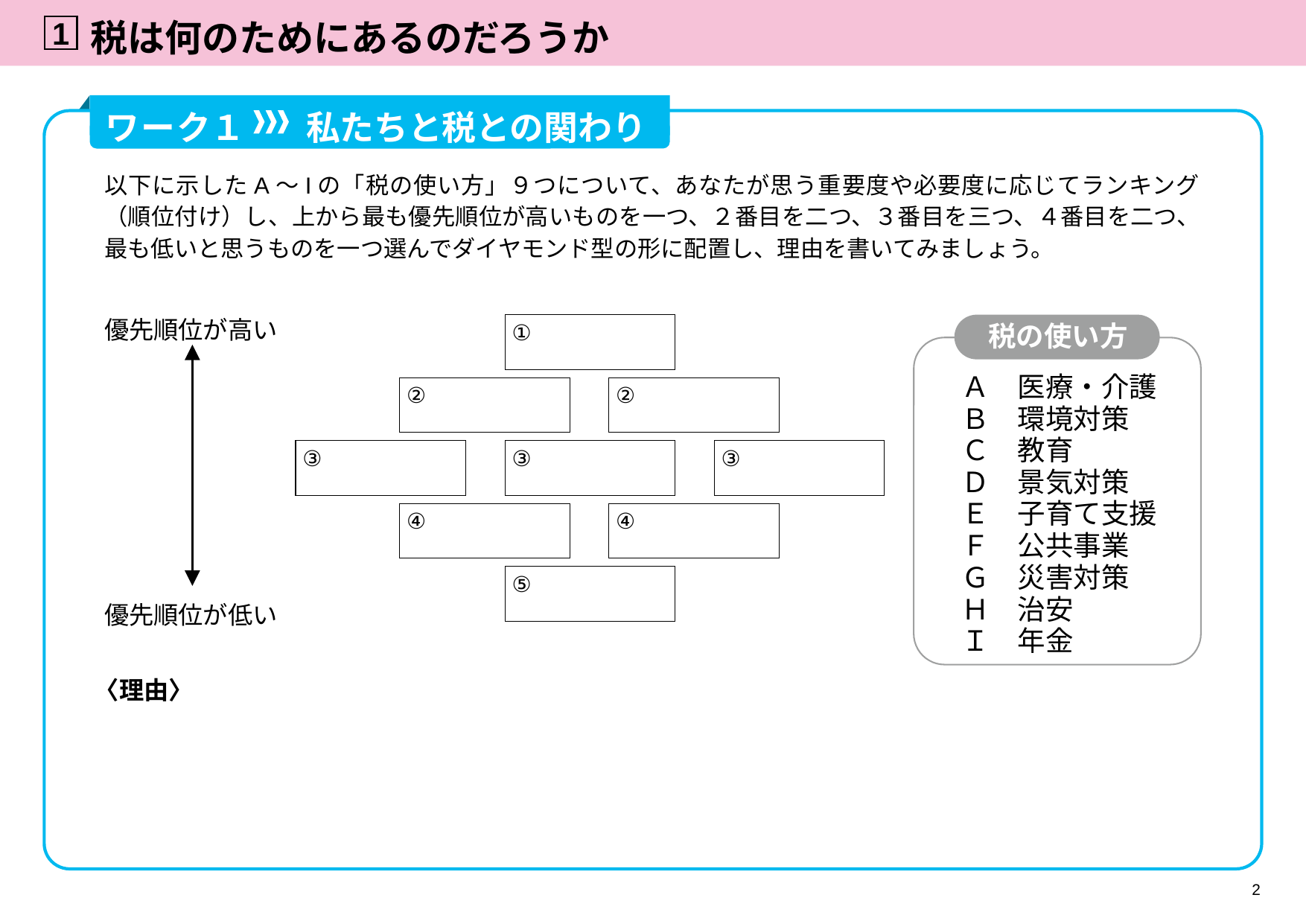

1
# 税は何のためにあるのだろうか

ワーク１
私たちと税との関わり

以下に示したA〜Iの「税の使い方」９つについて、あなたが思う重要度や必要度に応じてランキング（順位付け）し、上から最も優先順位が高いものを一つ、２番目を二つ、３番目を三つ、４番目を二つ、最も低いと思うものを一つ選んでダイヤモンド型の形に配置し、理由を書いてみましょう。
優先順位が高い

①

税の使い方

Ａ　医療・介護
Ｂ　環境対策
Ｃ　教育
Ｄ　景気対策
Ｅ　子育て支援
Ｆ　公共事業
Ｇ　災害対策
Ｈ　治安
Ｉ　年金

②

②

③

③

③

④

④

⑤

優先順位が低い
〈理由〉

2